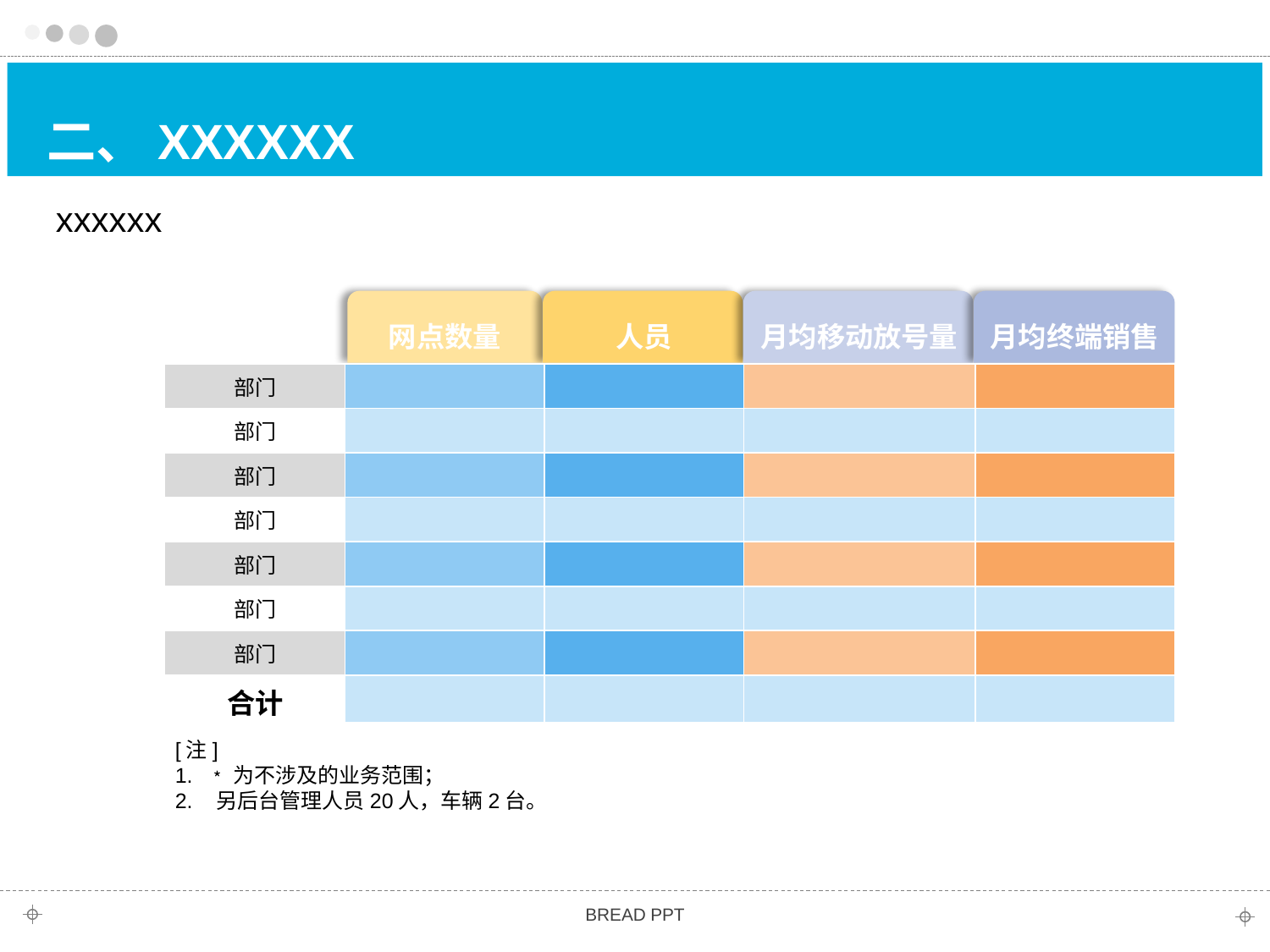

二、XXXXXX
xxxxxx

|  | 网点数量 | 人员 | 月均移动放号量 | 月均终端销售 |
| --- | --- | --- | --- | --- |
| 部门 |  |  |  |  |
| 部门 |  |  |  |  |
| 部门 |  |  |  |  |
| 部门 |  |  |  |  |
| 部门 |  |  |  |  |
| 部门 |  |  |  |  |
| 部门 |  |  |  |  |
| 合计 |  |  |  |  |
[注]
﹡为不涉及的业务范围；
 另后台管理人员20人，车辆2台。